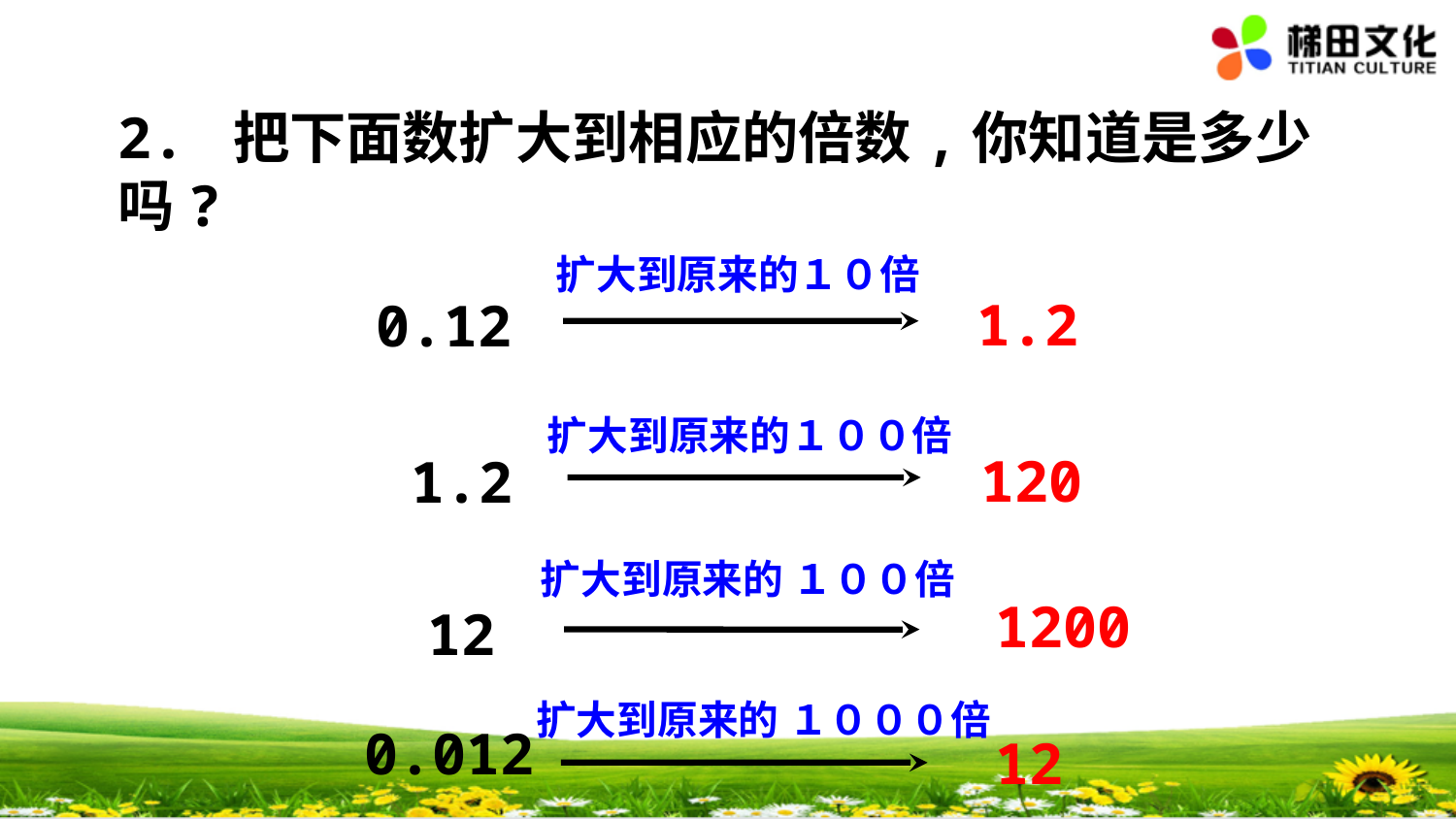

2. 把下面数扩大到相应的倍数,你知道是多少吗?
扩大到原来的１０倍
0.12
扩大到原来的１００倍
1.2
扩大到原来的 １００倍
12
扩大到原来的 １０００倍
0.012
1.2

120

1200

12